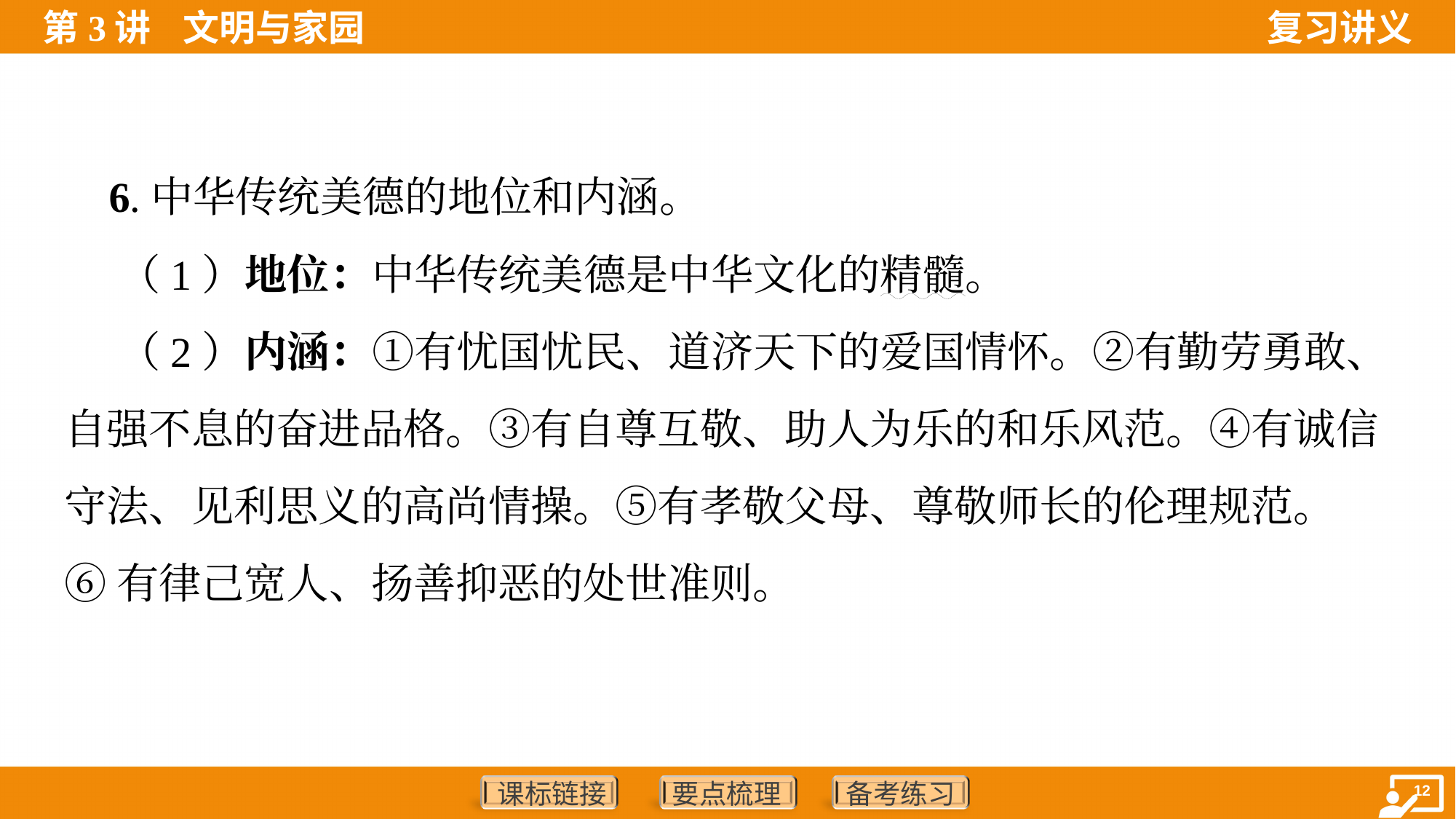

6.中华传统美德的地位和内涵。
    （1）地位：中华传统美德是中华文化的精髓。
    （2）内涵：①有忧国忧民、道济天下的爱国情怀。②有勤劳勇敢、
自强不息的奋进品格。③有自尊互敬、助人为乐的和乐风范。④有诚信
守法、见利思义的高尚情操。⑤有孝敬父母、尊敬师长的伦理规范。
⑥有律己宽人、扬善抑恶的处世准则。